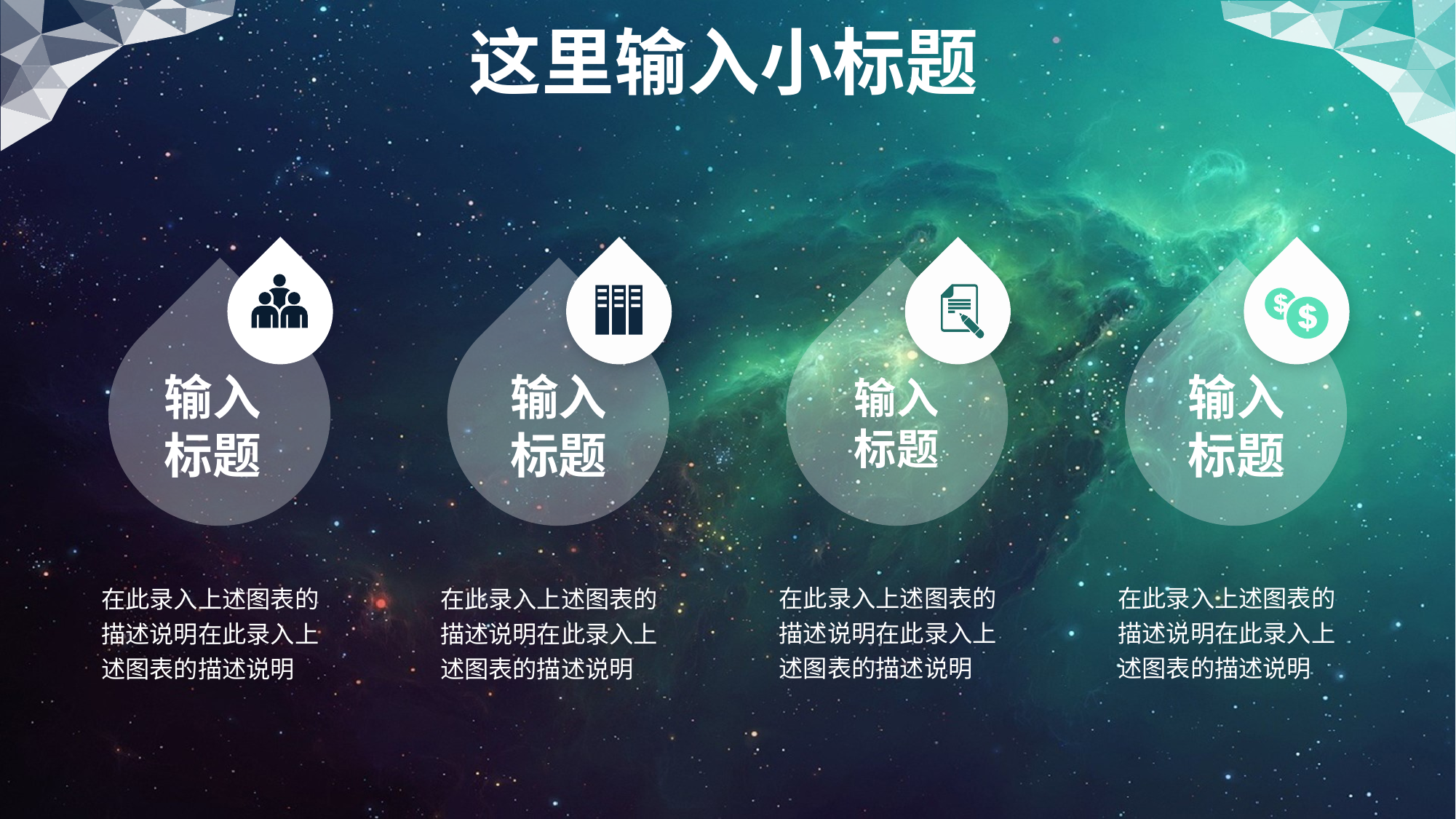

这里输入小标题

输入
标题

输入
标题

输入
标题

输入
标题
在此录入上述图表的描述说明在此录入上述图表的描述说明
在此录入上述图表的描述说明在此录入上述图表的描述说明
在此录入上述图表的描述说明在此录入上述图表的描述说明
在此录入上述图表的描述说明在此录入上述图表的描述说明